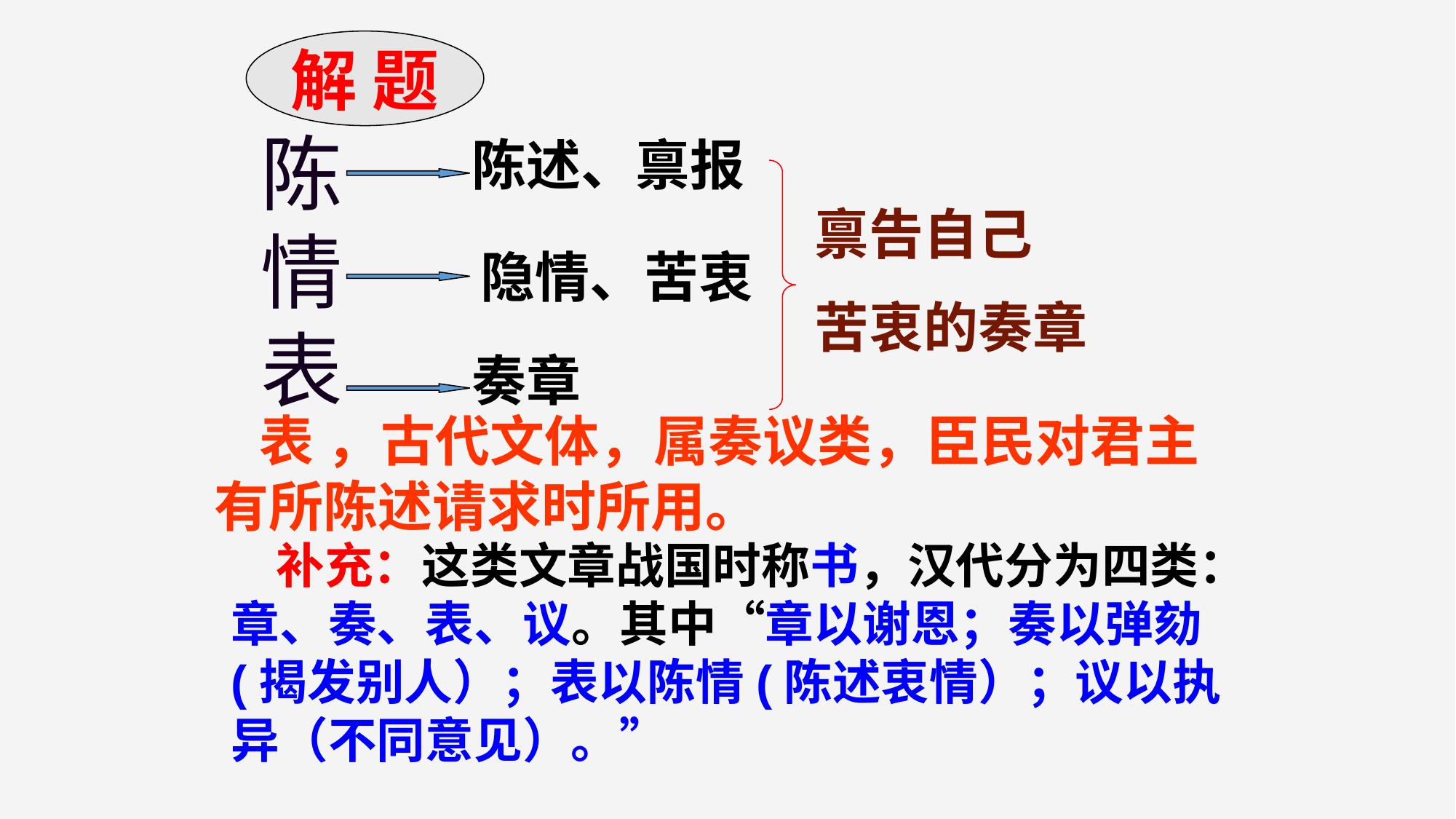

解 题

陈情表
陈述、禀报

禀告自己
苦衷的奏章
隐情、苦衷

奏章

   表 ，古代文体，属奏议类，臣民对君主有所陈述请求时所用。
   补充：这类文章战国时称书，汉代分为四类：章、奏、表、议。其中“章以谢恩；奏以弹劾(揭发别人）；表以陈情(陈述衷情）；议以执异（不同意见）。”